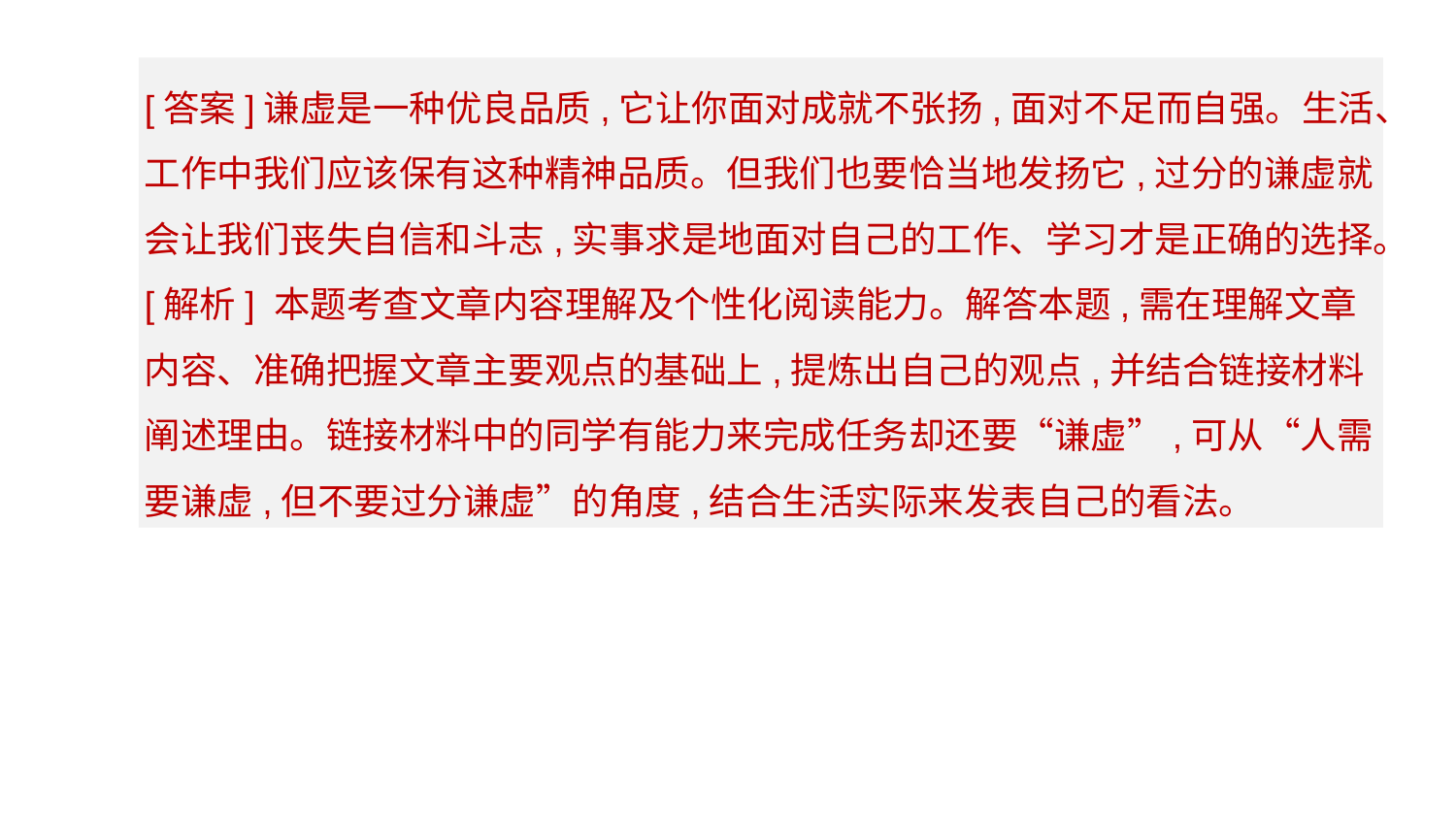

[答案]谦虚是一种优良品质,它让你面对成就不张扬,面对不足而自强。生活、工作中我们应该保有这种精神品质。但我们也要恰当地发扬它,过分的谦虚就会让我们丧失自信和斗志,实事求是地面对自己的工作、学习才是正确的选择。
[解析] 本题考查文章内容理解及个性化阅读能力。解答本题,需在理解文章内容、准确把握文章主要观点的基础上,提炼出自己的观点,并结合链接材料阐述理由。链接材料中的同学有能力来完成任务却还要“谦虚”,可从“人需要谦虚,但不要过分谦虚”的角度,结合生活实际来发表自己的看法。